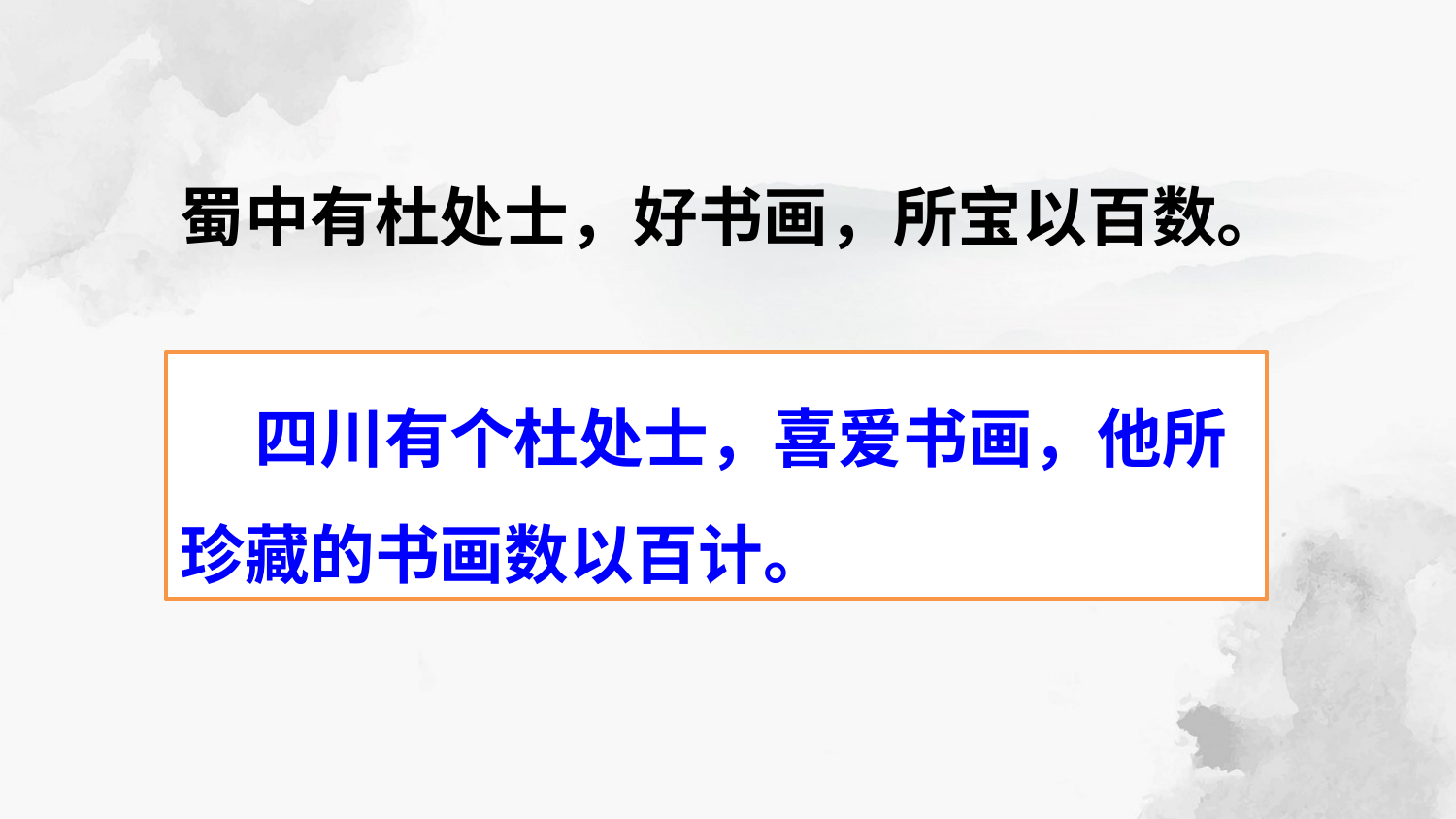

蜀中有杜处士，好书画，所宝以百数。
    四川有个杜处士，喜爱书画，他所珍藏的书画数以百计。